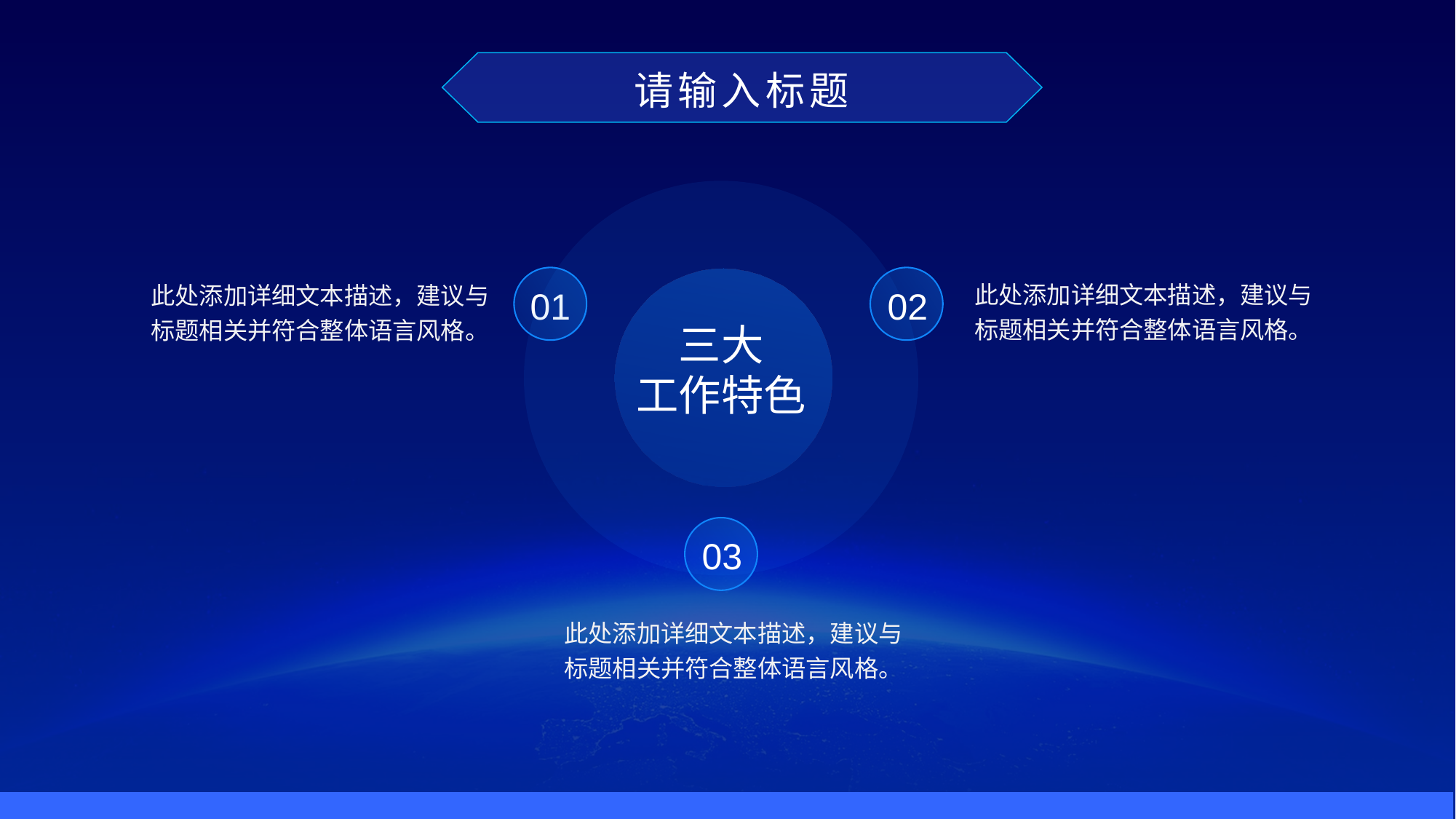

请输入标题

三大
工作特色

01

02
此处添加详细文本描述，建议与标题相关并符合整体语言风格。
此处添加详细文本描述，建议与标题相关并符合整体语言风格。

03
此处添加详细文本描述，建议与标题相关并符合整体语言风格。